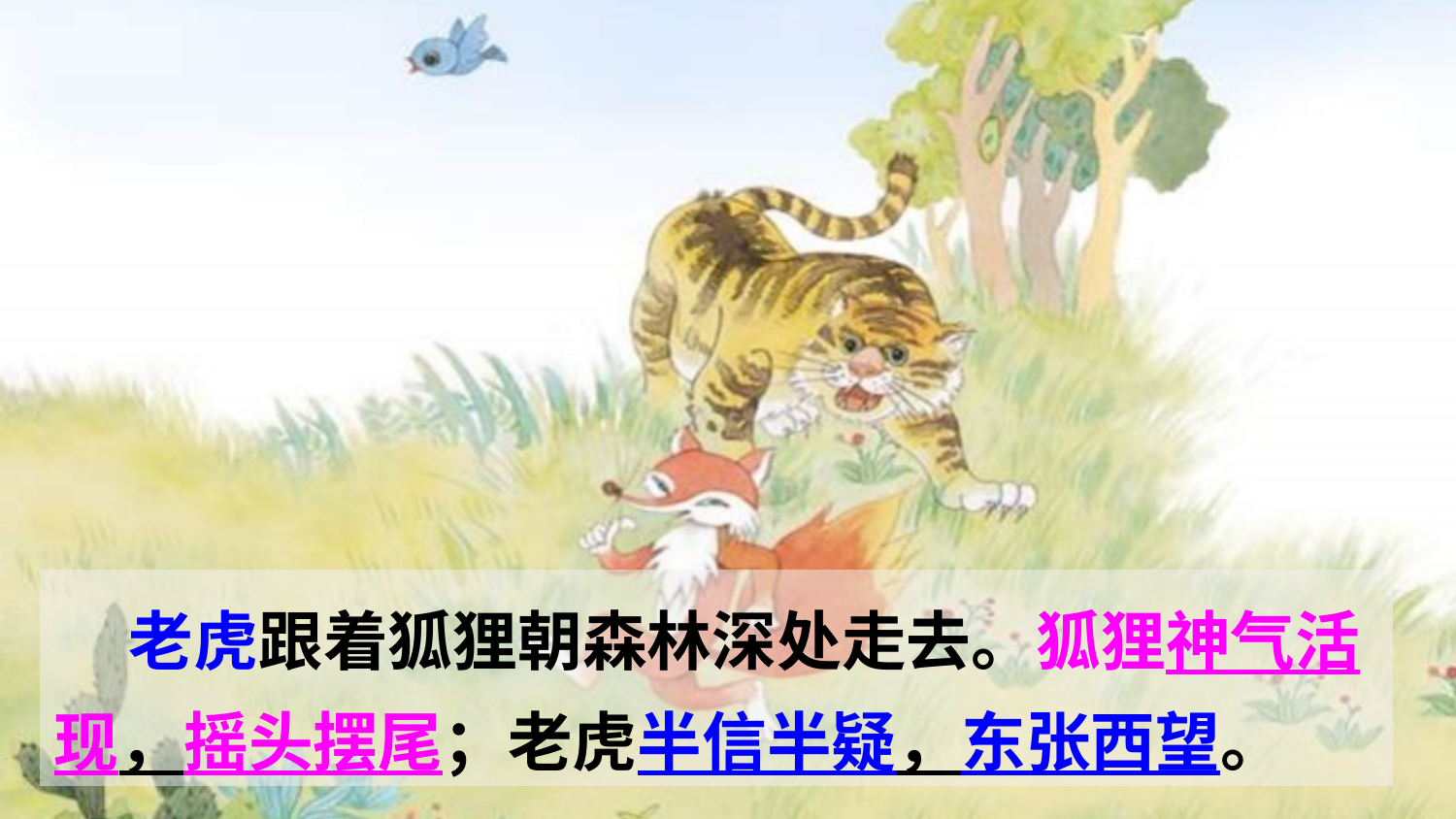

老虎跟着狐狸朝森林深处走去。狐狸神气活现，摇头摆尾；老虎半信半疑，东张西望。